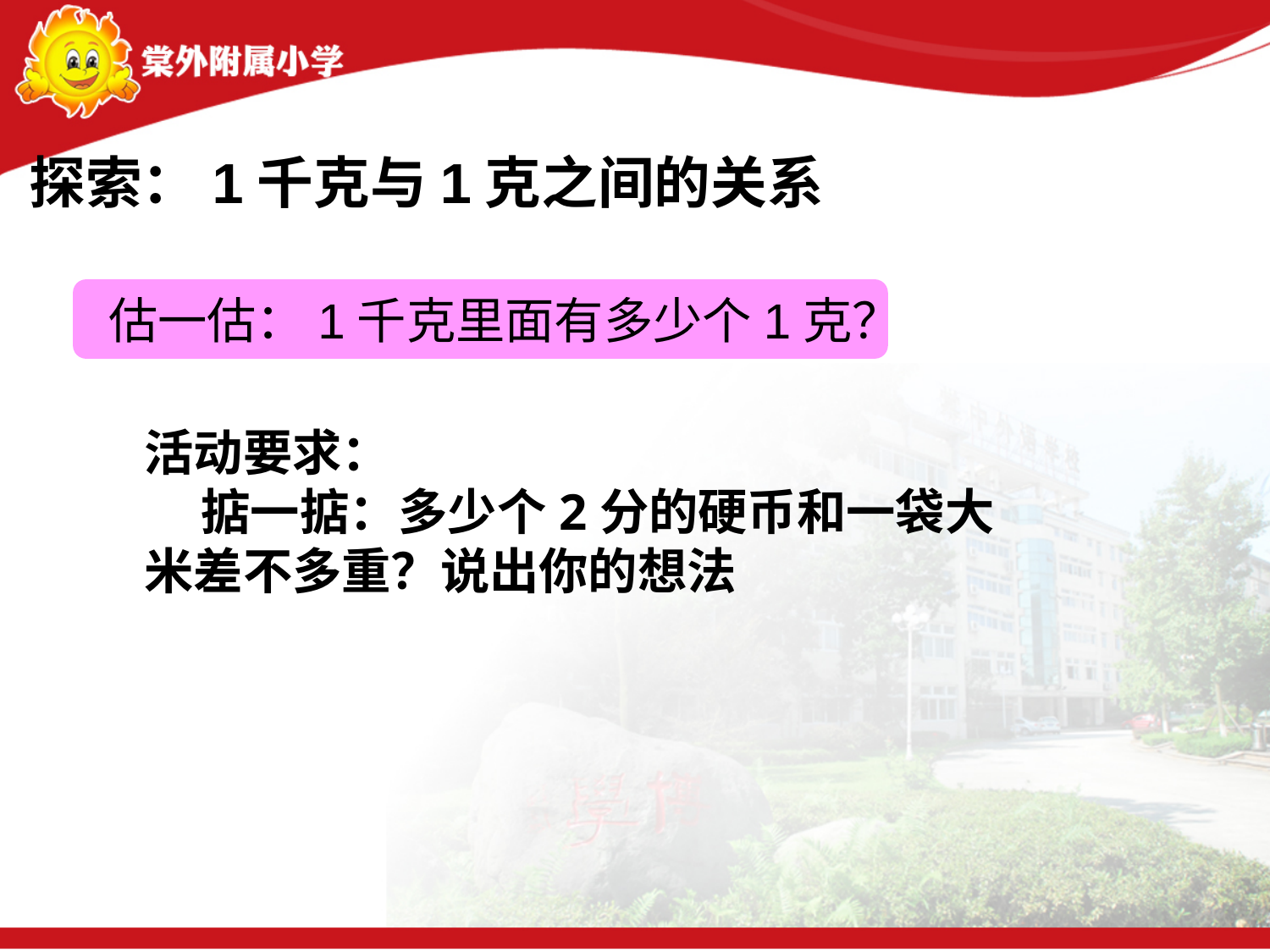

探索：1千克与1克之间的关系
估一估：1千克里面有多少个1克？
活动要求：
    掂一掂：多少个2分的硬币和一袋大米差不多重？说出你的想法